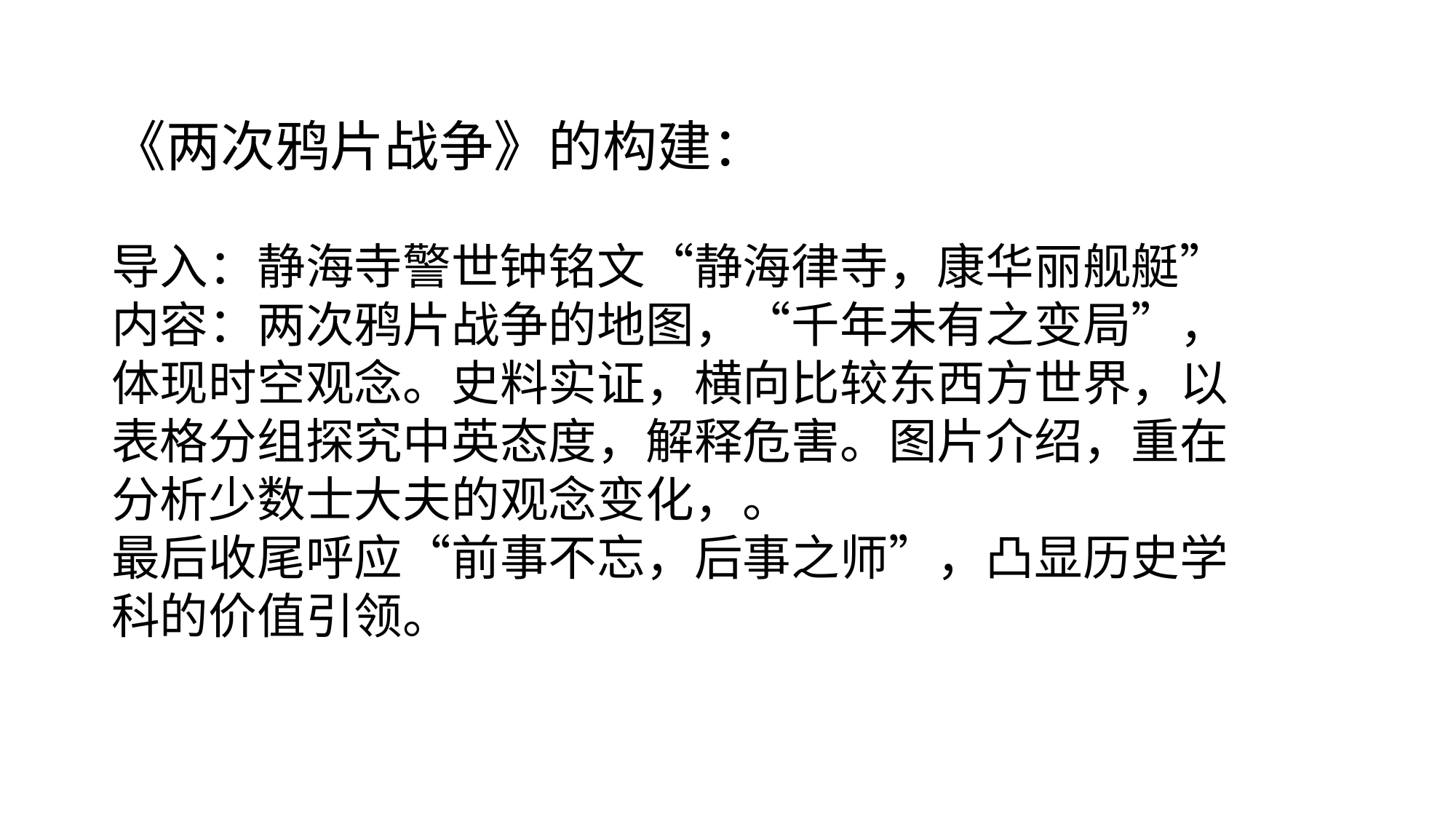

《两次鸦片战争》的构建：

导入：静海寺警世钟铭文“静海律寺，康华丽舰艇”
内容：两次鸦片战争的地图，“千年未有之变局”，体现时空观念。史料实证，横向比较东西方世界，以表格分组探究中英态度，解释危害。图片介绍，重在分析少数士大夫的观念变化，。
最后收尾呼应“前事不忘，后事之师”，凸显历史学科的价值引领。